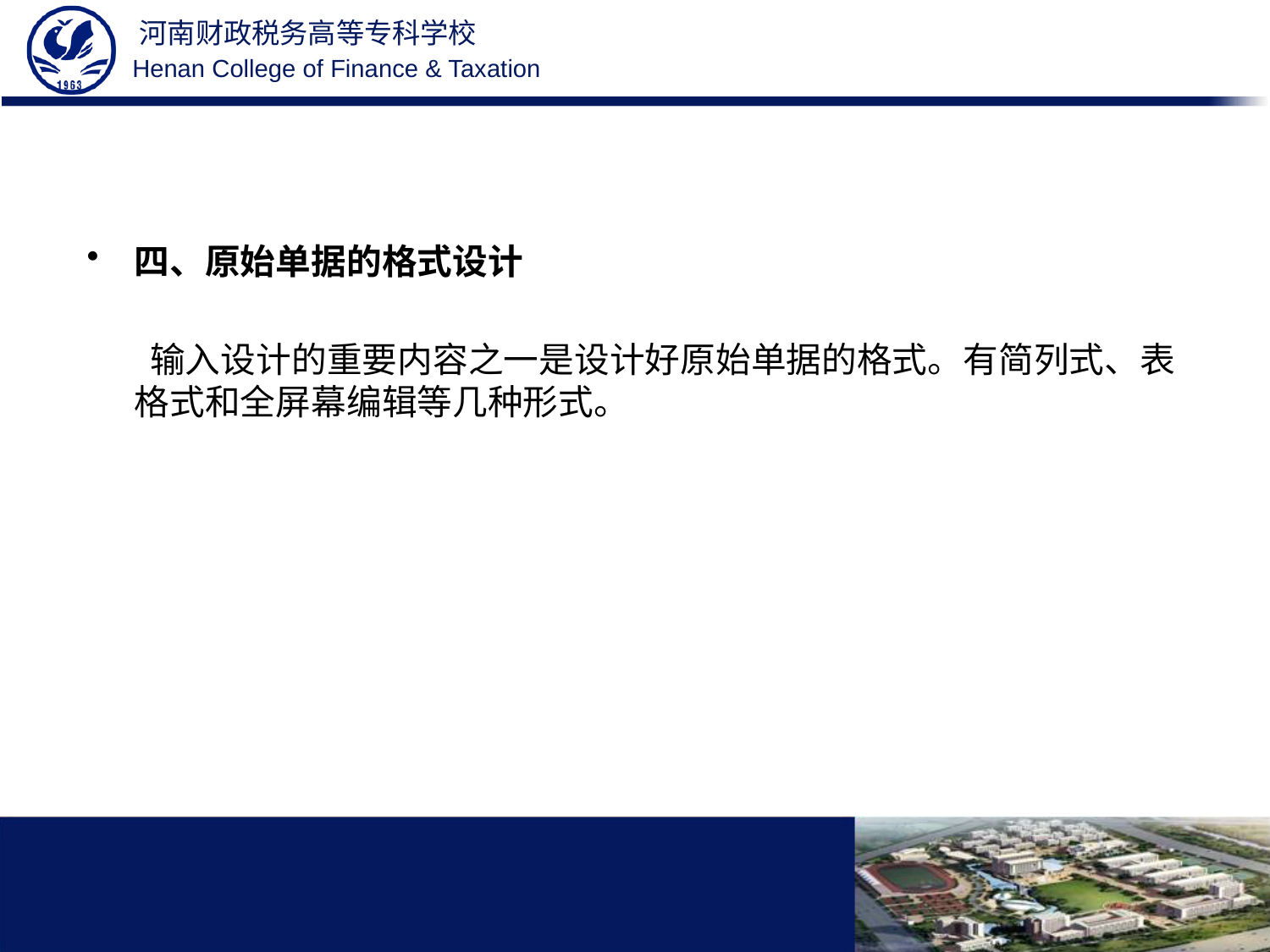

#
四、原始单据的格式设计

       输入设计的重要内容之一是设计好原始单据的格式。有简列式、表格式和全屏幕编辑等几种形式。